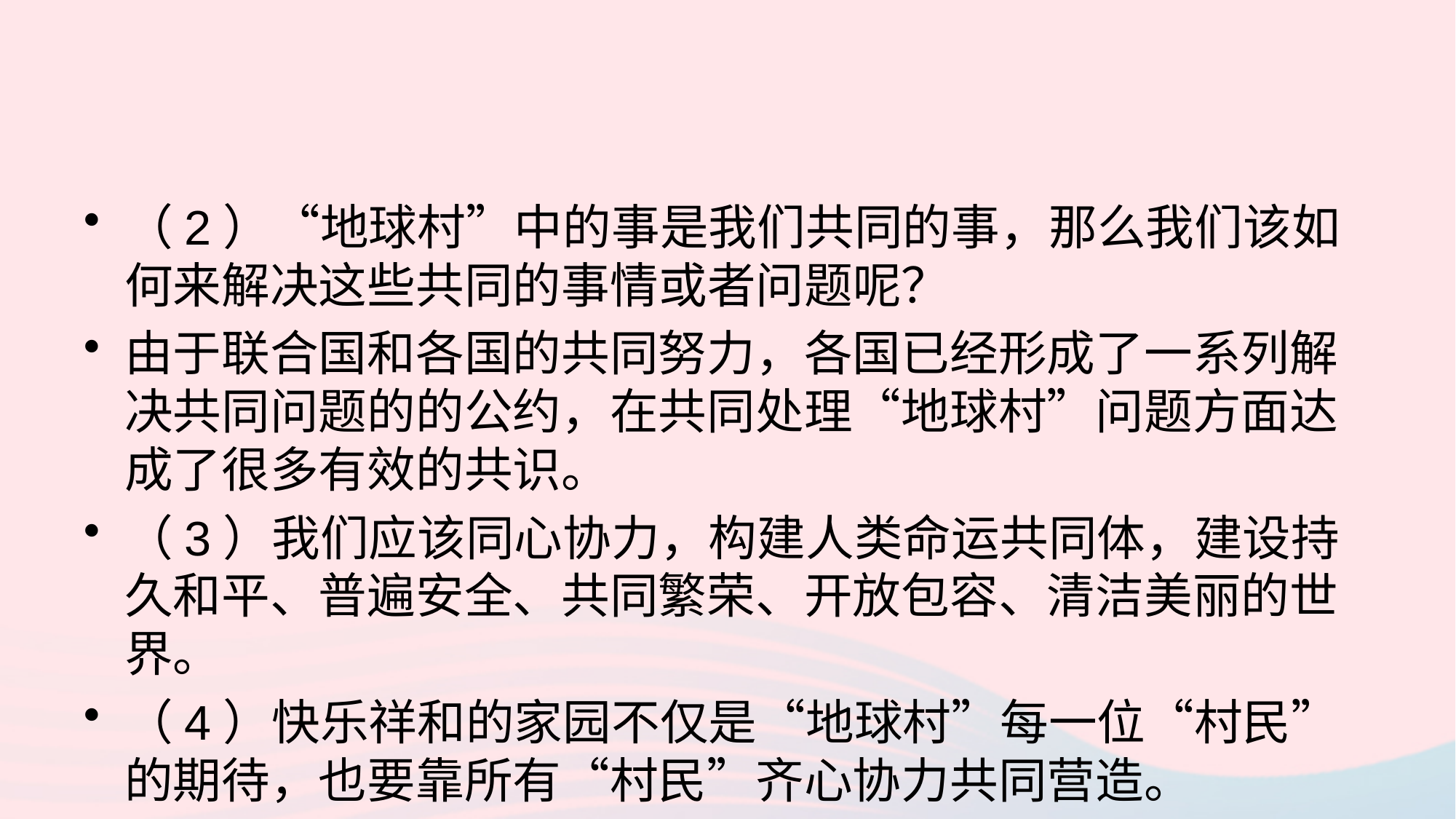

（2）“地球村”中的事是我们共同的事，那么我们该如何来解决这些共同的事情或者问题呢？
由于联合国和各国的共同努力，各国已经形成了一系列解决共同问题的的公约，在共同处理“地球村”问题方面达成了很多有效的共识。
（3）我们应该同心协力，构建人类命运共同体，建设持久和平、普遍安全、共同繁荣、开放包容、清洁美丽的世界。
（4）快乐祥和的家园不仅是“地球村”每一位“村民”的期待，也要靠所有“村民”齐心协力共同营造。